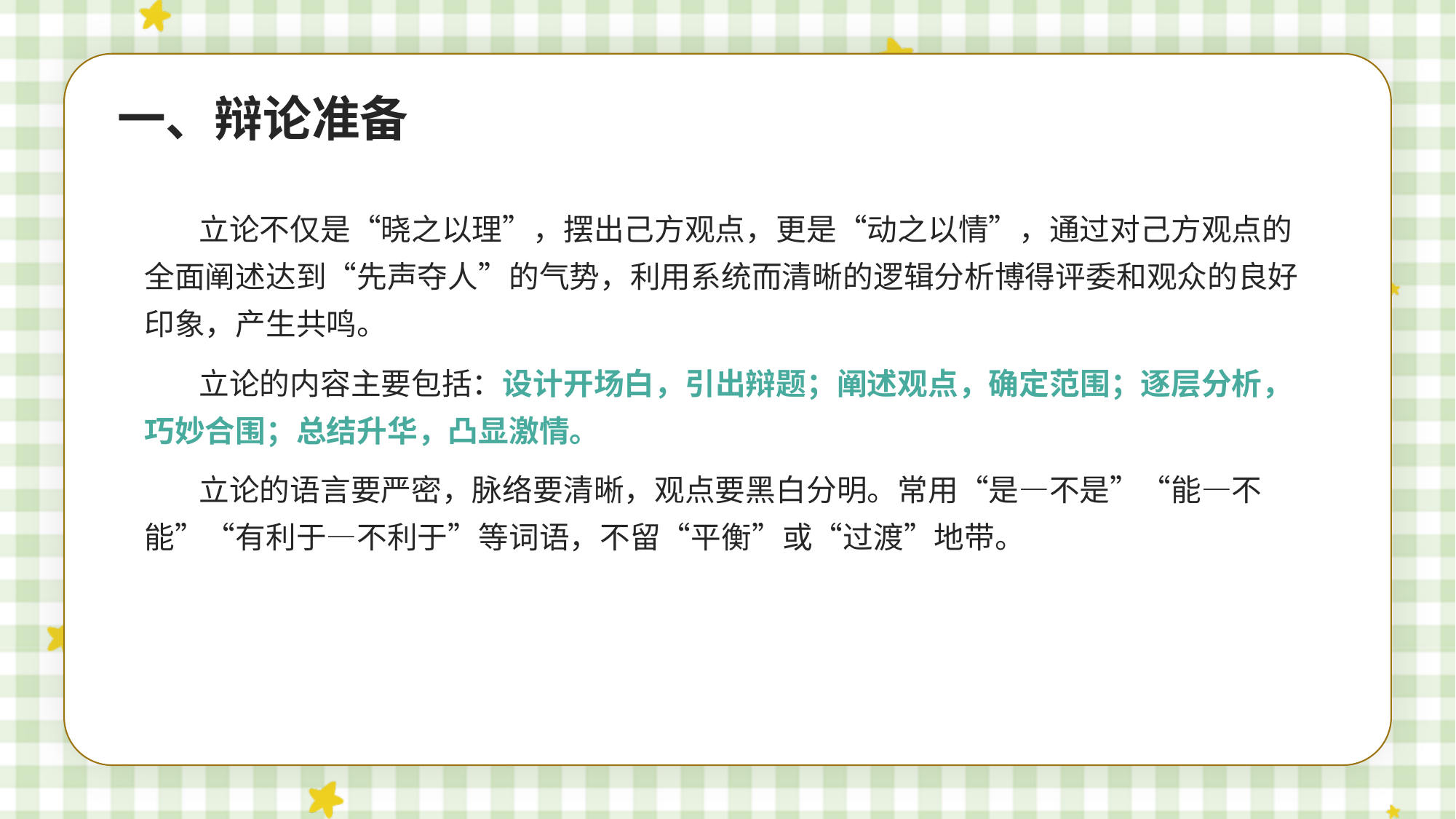

一、辩论准备
立论不仅是“晓之以理”，摆出己方观点，更是“动之以情”，通过对己方观点的全面阐述达到“先声夺人”的气势，利用系统而清晰的逻辑分析博得评委和观众的良好印象，产生共鸣。
立论的内容主要包括：设计开场白，引出辩题；阐述观点，确定范围；逐层分析，巧妙合围；总结升华，凸显激情。
立论的语言要严密，脉络要清晰，观点要黑白分明。常用“是—不是”“能—不能”“有利于—不利于”等词语，不留“平衡”或“过渡”地带。